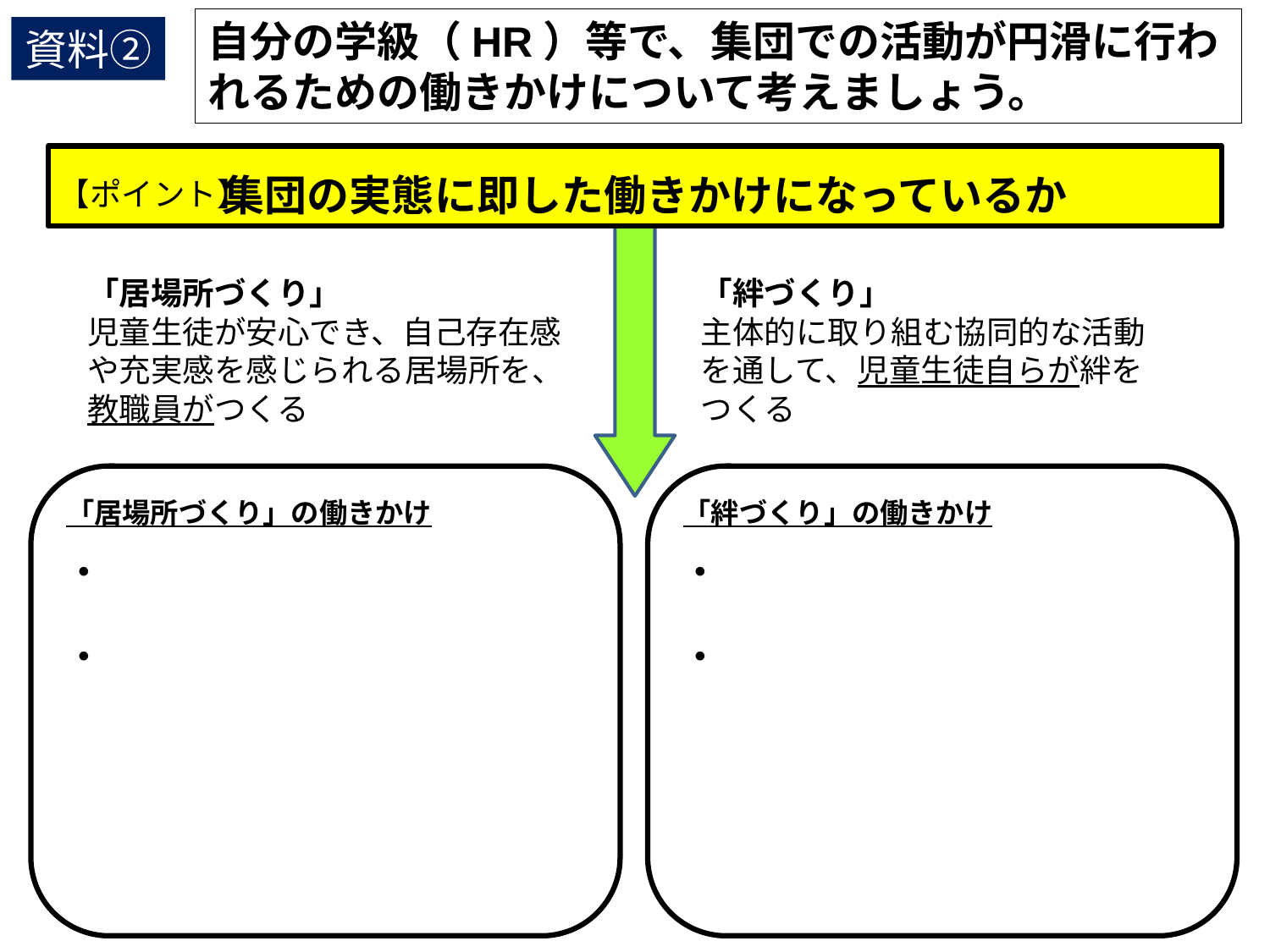

自分の学級（HR）等で、集団での活動が円滑に行われるための働きかけについて考えましょう。
資料②
                    　集団の実態に即した働きかけになっているか
【ポイント】

「居場所づくり」
児童生徒が安心でき、自己存在感や充実感を感じられる居場所を、教職員がつくる
「絆づくり」
主体的に取り組む協同的な活動を通して、児童生徒自らが絆をつくる
「居場所づくり」の働きかけ

・

・
「絆づくり」の働きかけ

・

・